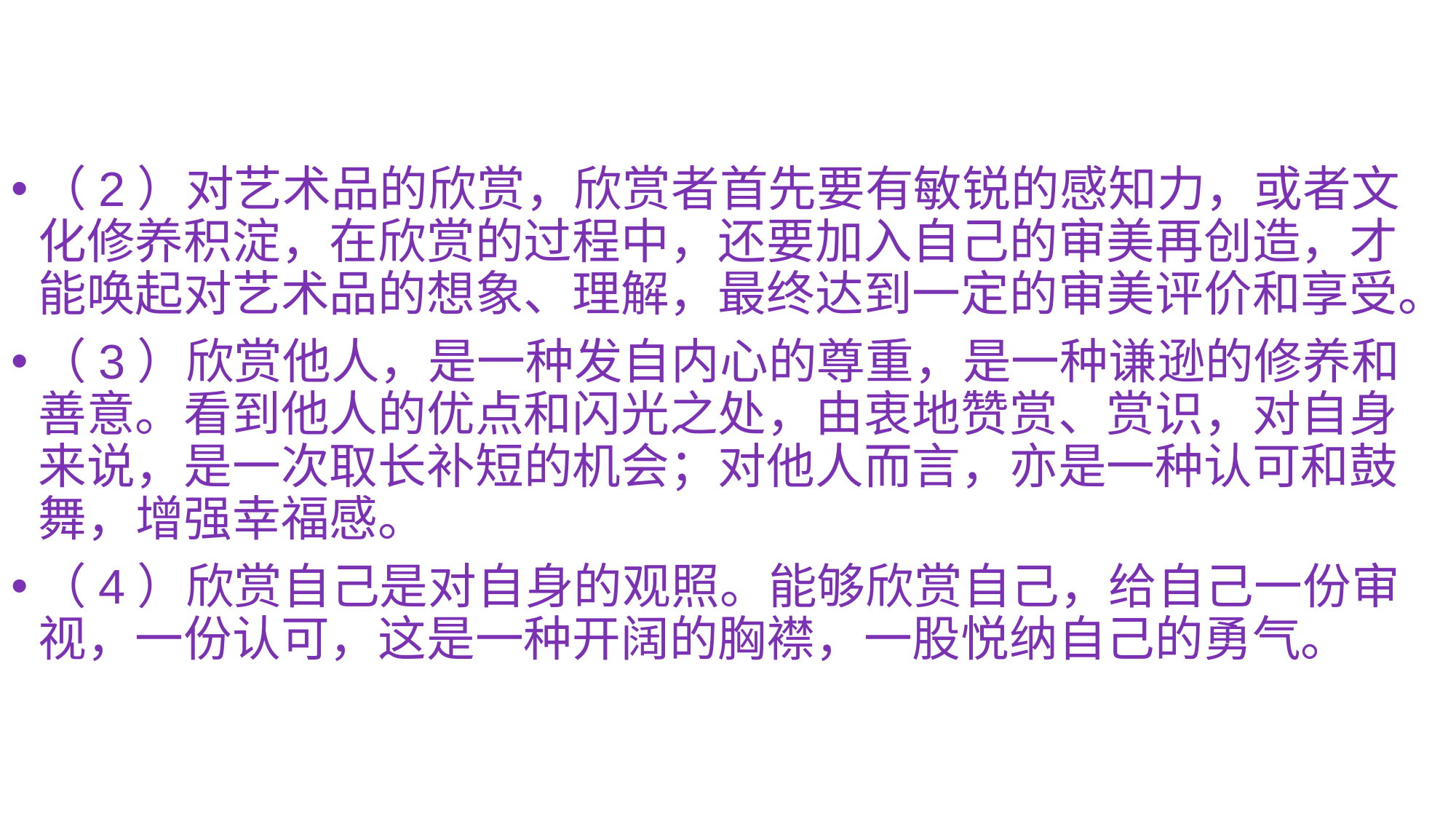

（2）对艺术品的欣赏，欣赏者首先要有敏锐的感知力，或者文化修养积淀，在欣赏的过程中，还要加入自己的审美再创造，才能唤起对艺术品的想象、理解，最终达到一定的审美评价和享受。
（3）欣赏他人，是一种发自内心的尊重，是一种谦逊的修养和善意。看到他人的优点和闪光之处，由衷地赞赏、赏识，对自身来说，是一次取长补短的机会；对他人而言，亦是一种认可和鼓舞，增强幸福感。
（4）欣赏自己是对自身的观照。能够欣赏自己，给自己一份审视，一份认可，这是一种开阔的胸襟，一股悦纳自己的勇气。